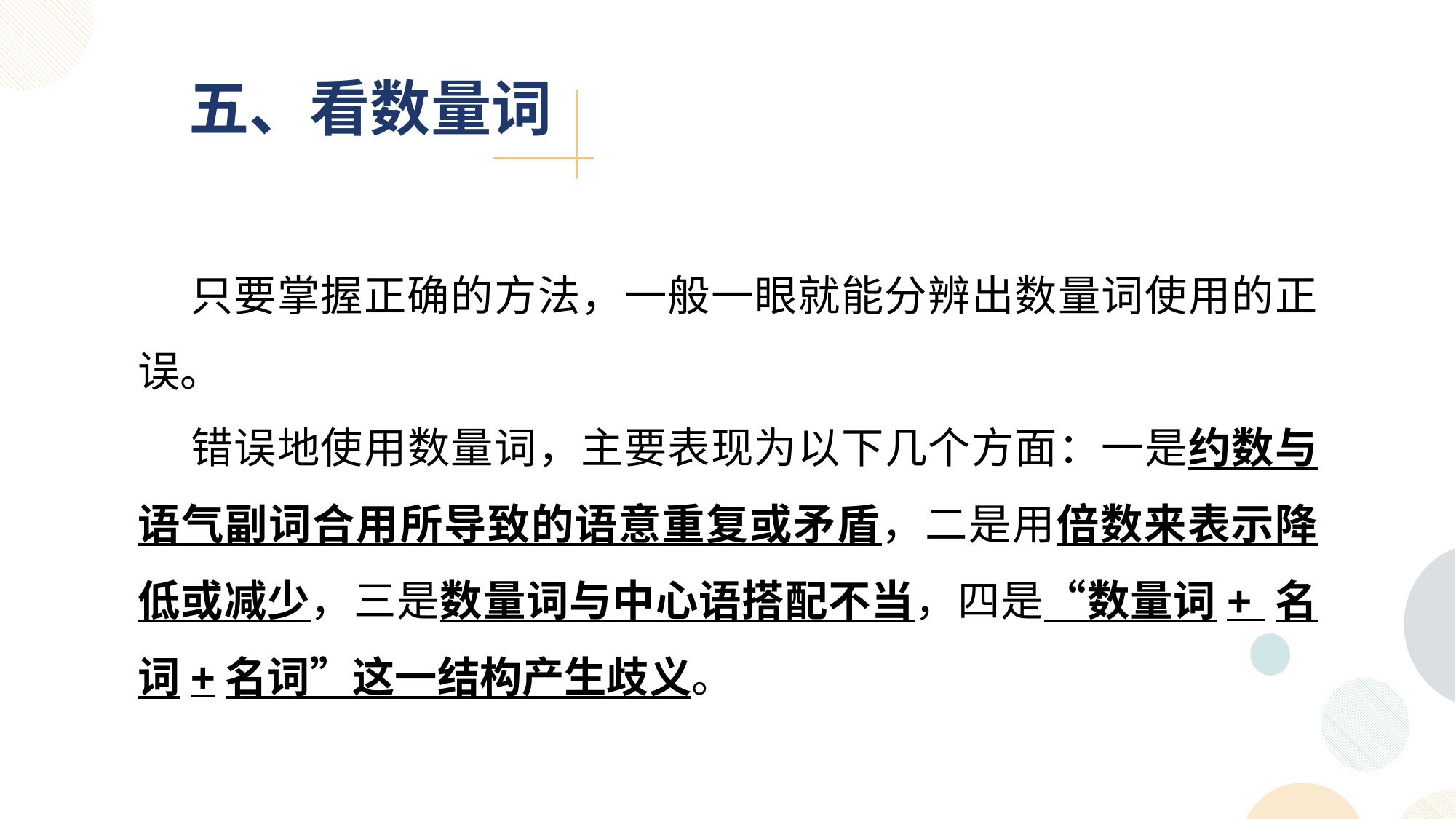

五、看数量词
    只要掌握正确的方法，一般一眼就能分辨出数量词使用的正误。
    错误地使用数量词，主要表现为以下几个方面：一是约数与语气副词合用所导致的语意重复或矛盾，二是用倍数来表示降低或减少，三是数量词与中心语搭配不当，四是“数量词+ 名词+名词”这一结构产生歧义。